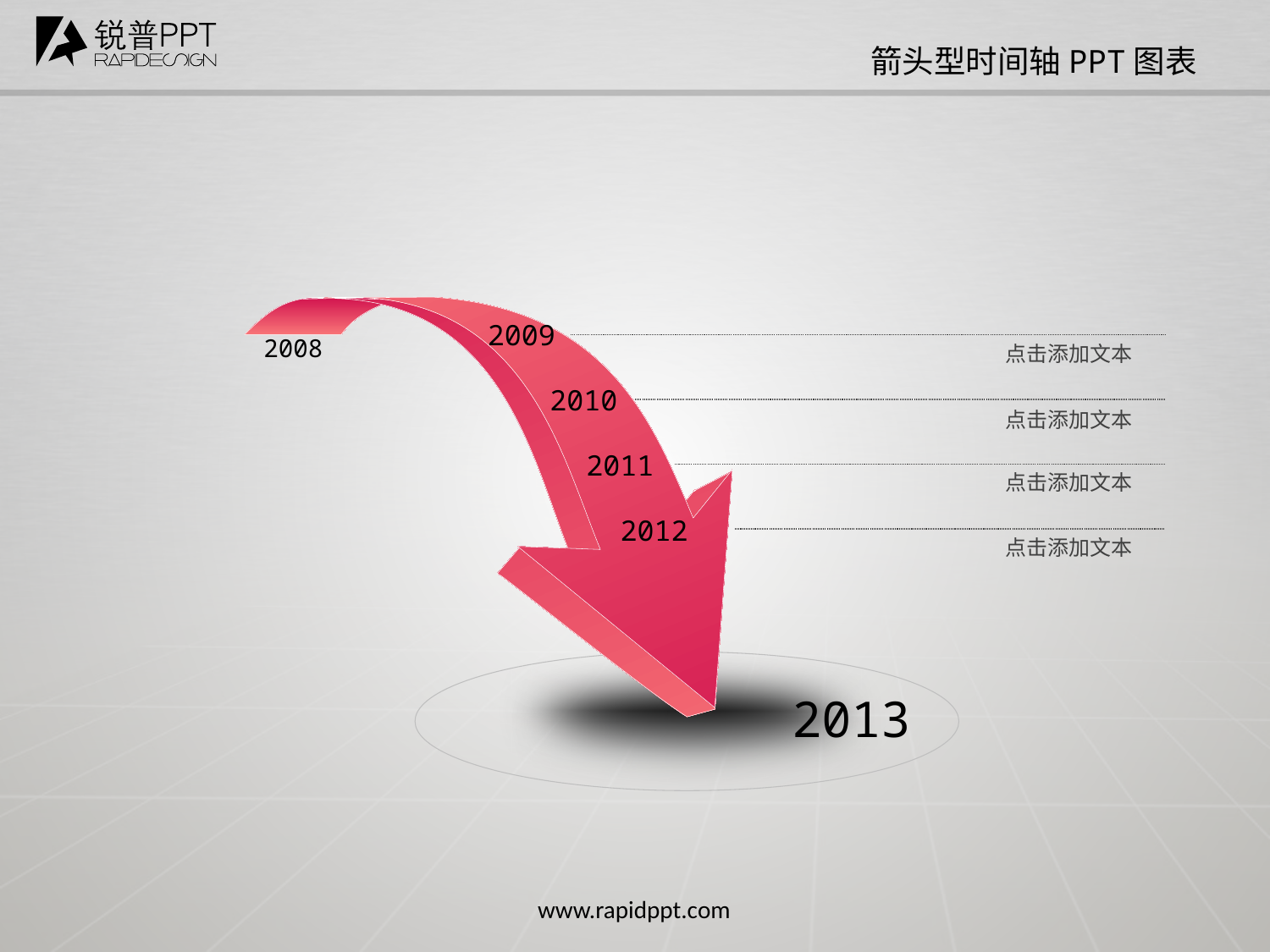

箭头型时间轴PPT图表

2009
2008
点击添加文本
2010
点击添加文本
2011
点击添加文本
2012
点击添加文本

2013
www.rapidppt.com